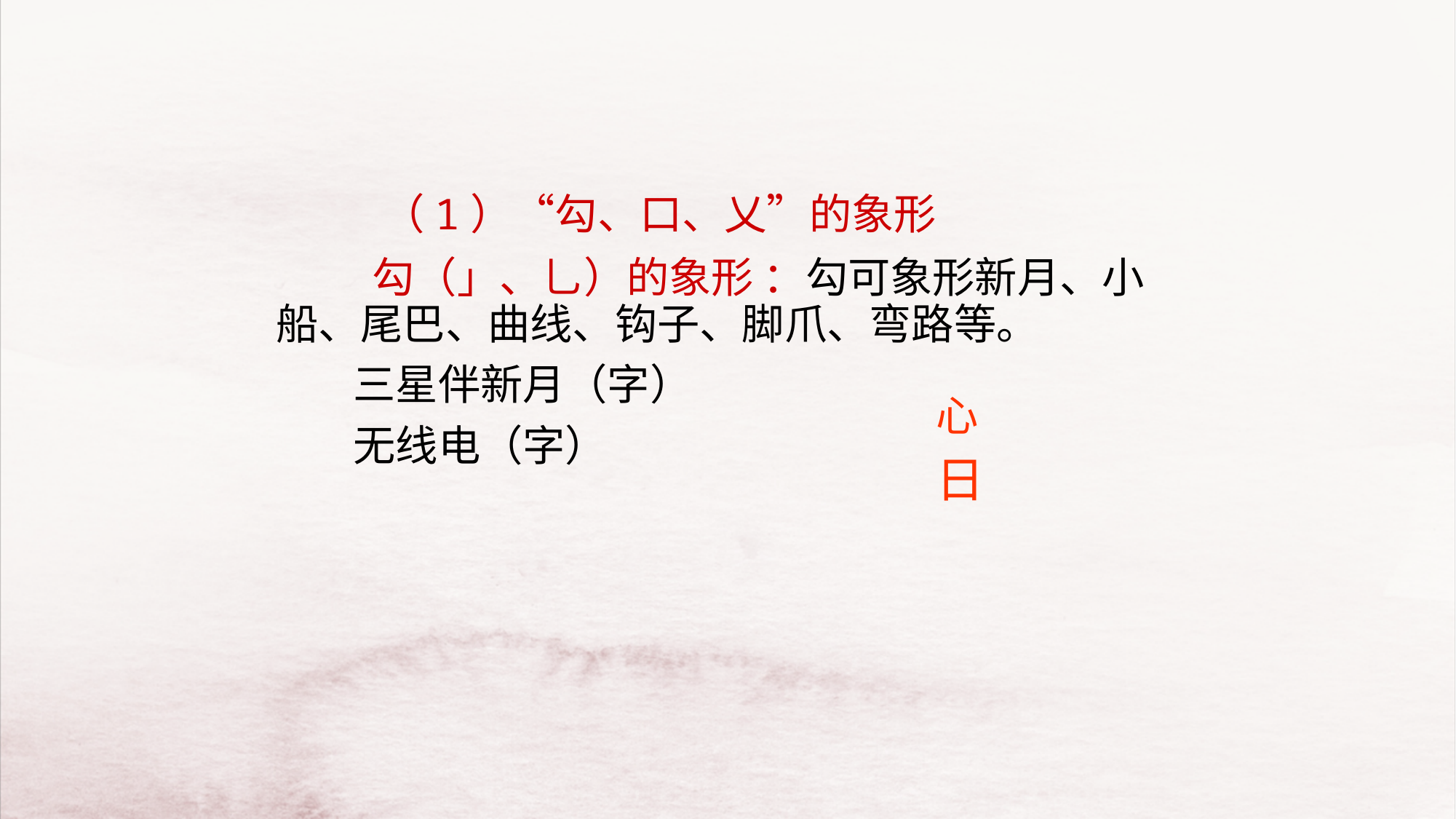

（1）“勾、口、乂”的象形
            勾（」、乚）的象形 ：勾可象形新月、小船、尾巴、曲线、钩子、脚爪、弯路等。
          三星伴新月（字）
          无线电（字）
心
日